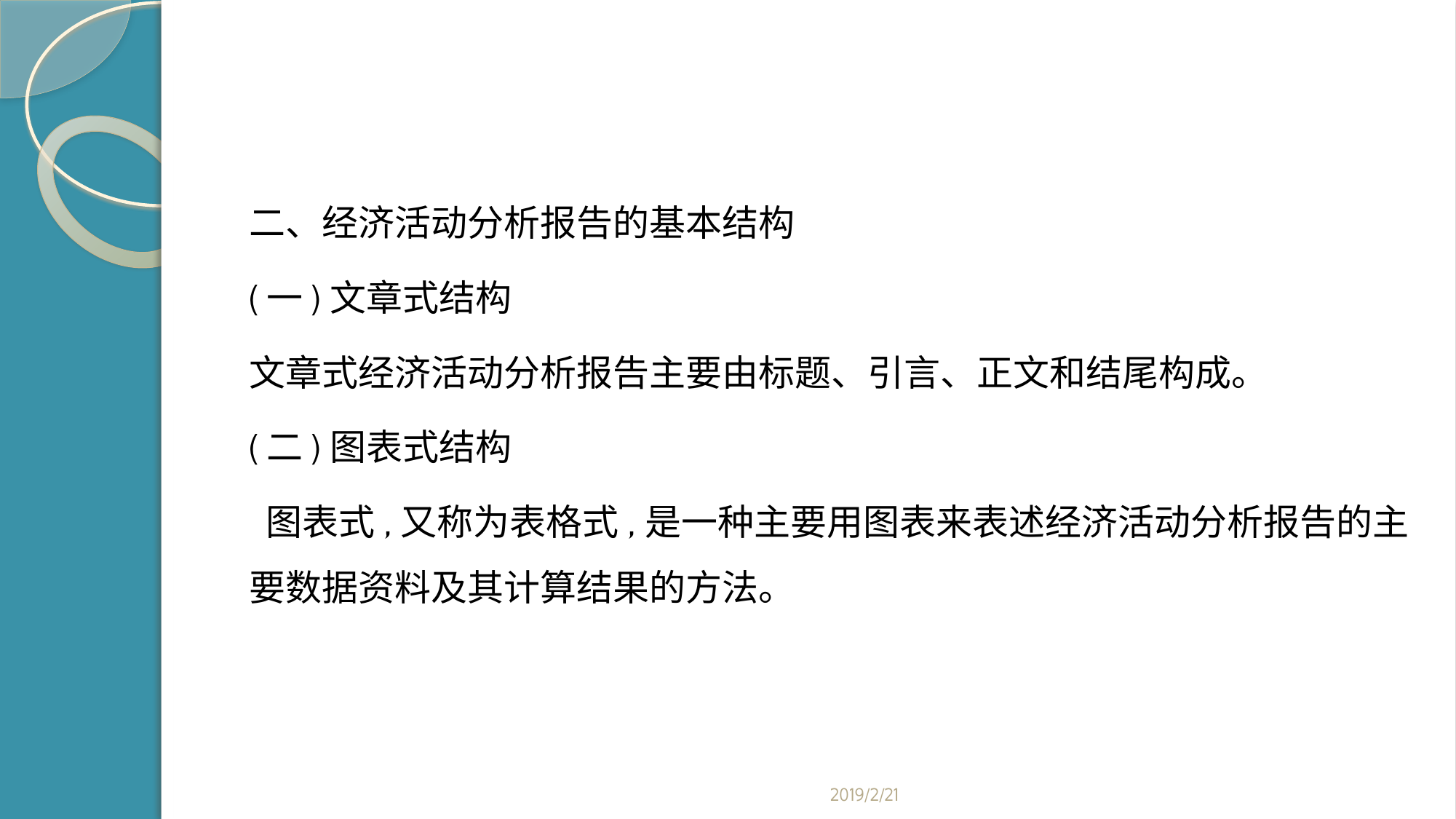

#
二、经济活动分析报告的基本结构
(一)文章式结构
文章式经济活动分析报告主要由标题、引言、正文和结尾构成。
(二)图表式结构
 图表式,又称为表格式,是一种主要用图表来表述经济活动分析报告的主要数据资料及其计算结果的方法。

2019/2/21